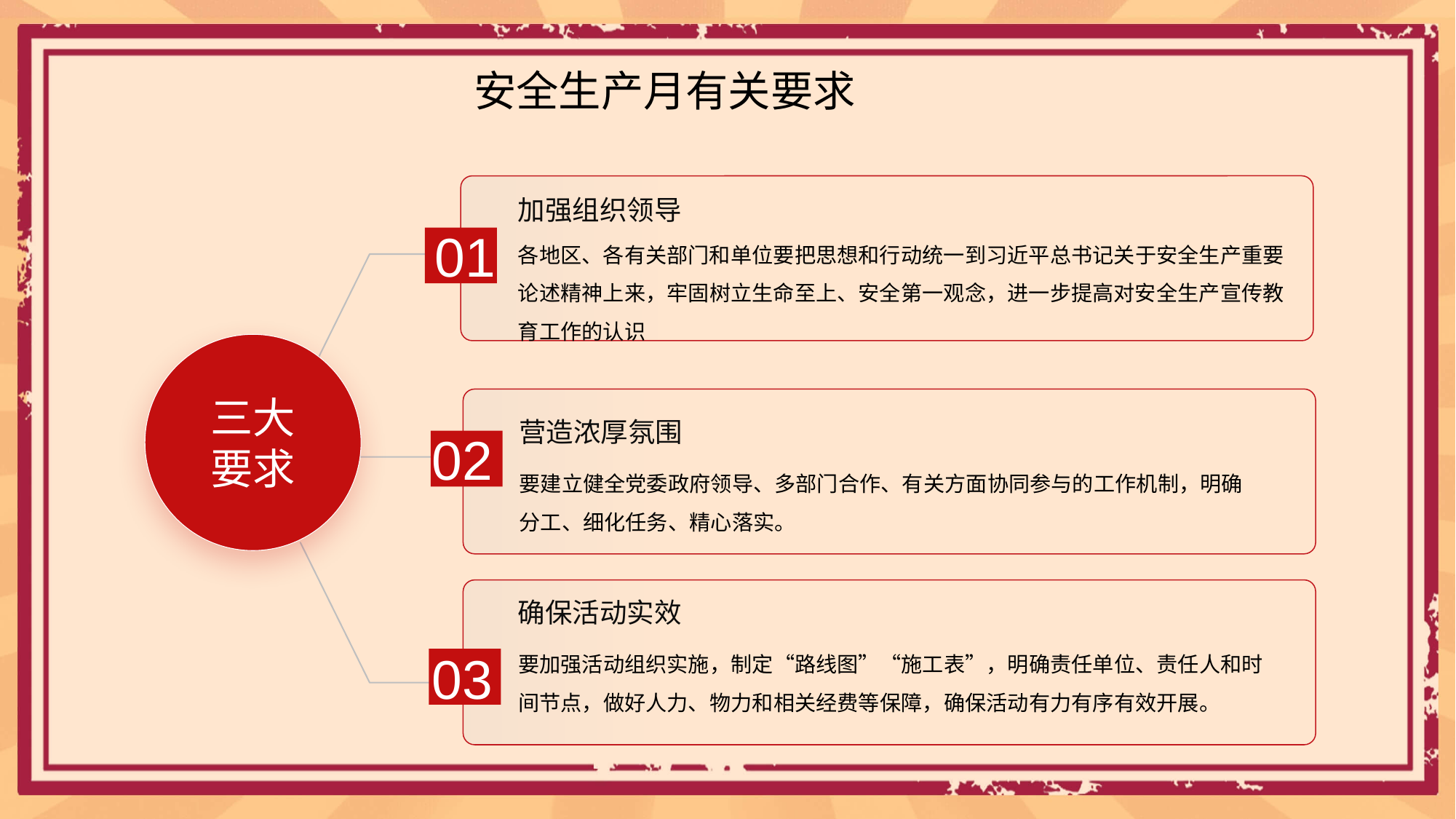

# 安全生产月有关要求

加强组织领导
各地区、各有关部门和单位要把思想和行动统一到习近平总书记关于安全生产重要论述精神上来，牢固树立生命至上、安全第一观念，进一步提高对安全生产宣传教育工作的认识
01

三大
要求

营造浓厚氛围
要建立健全党委政府领导、多部门合作、有关方面协同参与的工作机制，明确分工、细化任务、精心落实。
02

确保活动实效
要加强活动组织实施，制定“路线图”“施工表”，明确责任单位、责任人和时间节点，做好人力、物力和相关经费等保障，确保活动有力有序有效开展。
03